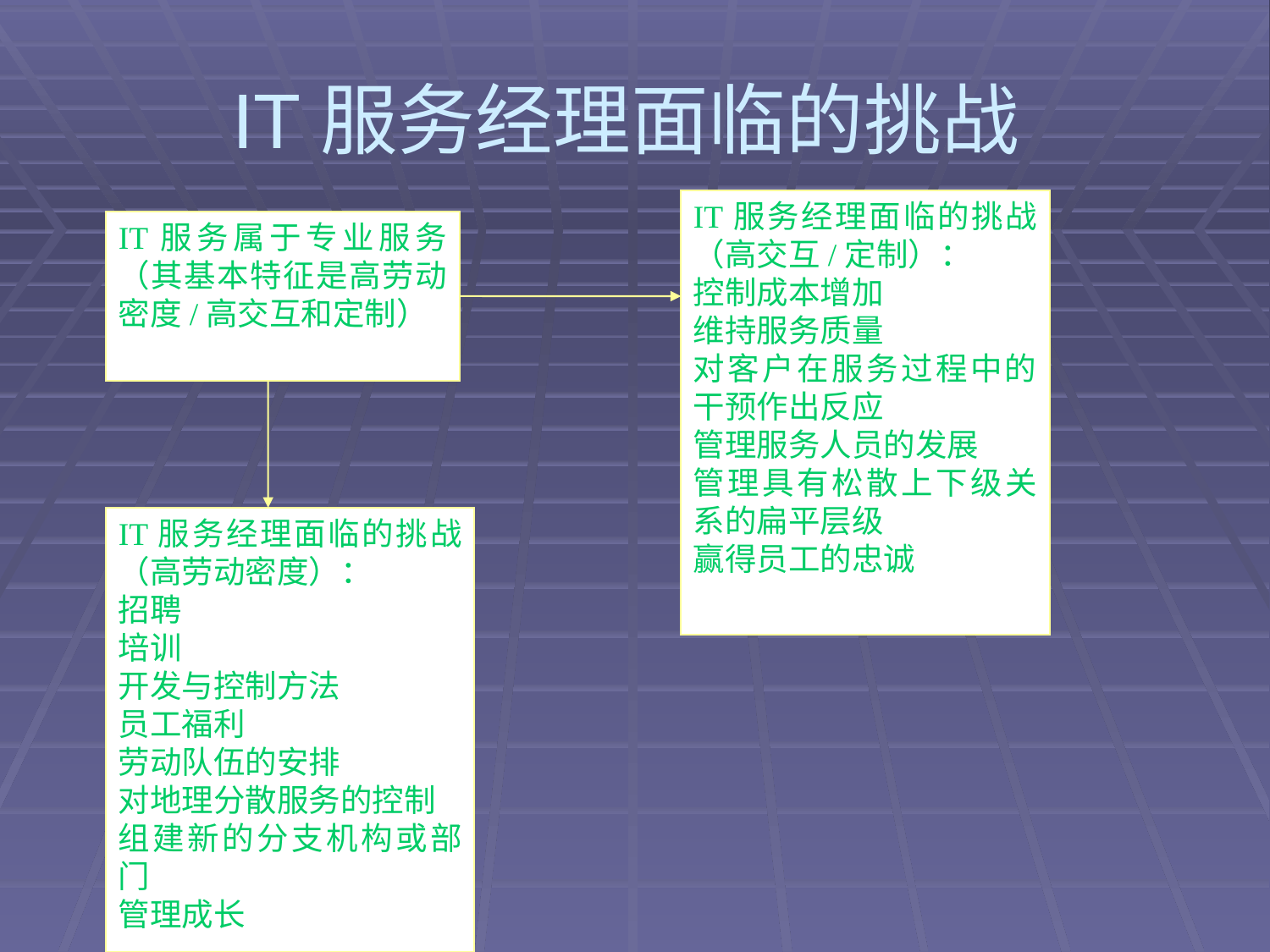

# IT服务经理面临的挑战
IT服务经理面临的挑战（高交互/定制）：
控制成本增加
维持服务质量
对客户在服务过程中的干预作出反应
管理服务人员的发展
管理具有松散上下级关系的扁平层级
赢得员工的忠诚
IT服务属于专业服务（其基本特征是高劳动密度/高交互和定制）

IT服务经理面临的挑战（高劳动密度）：
招聘
培训
开发与控制方法
员工福利
劳动队伍的安排
对地理分散服务的控制
组建新的分支机构或部门
管理成长